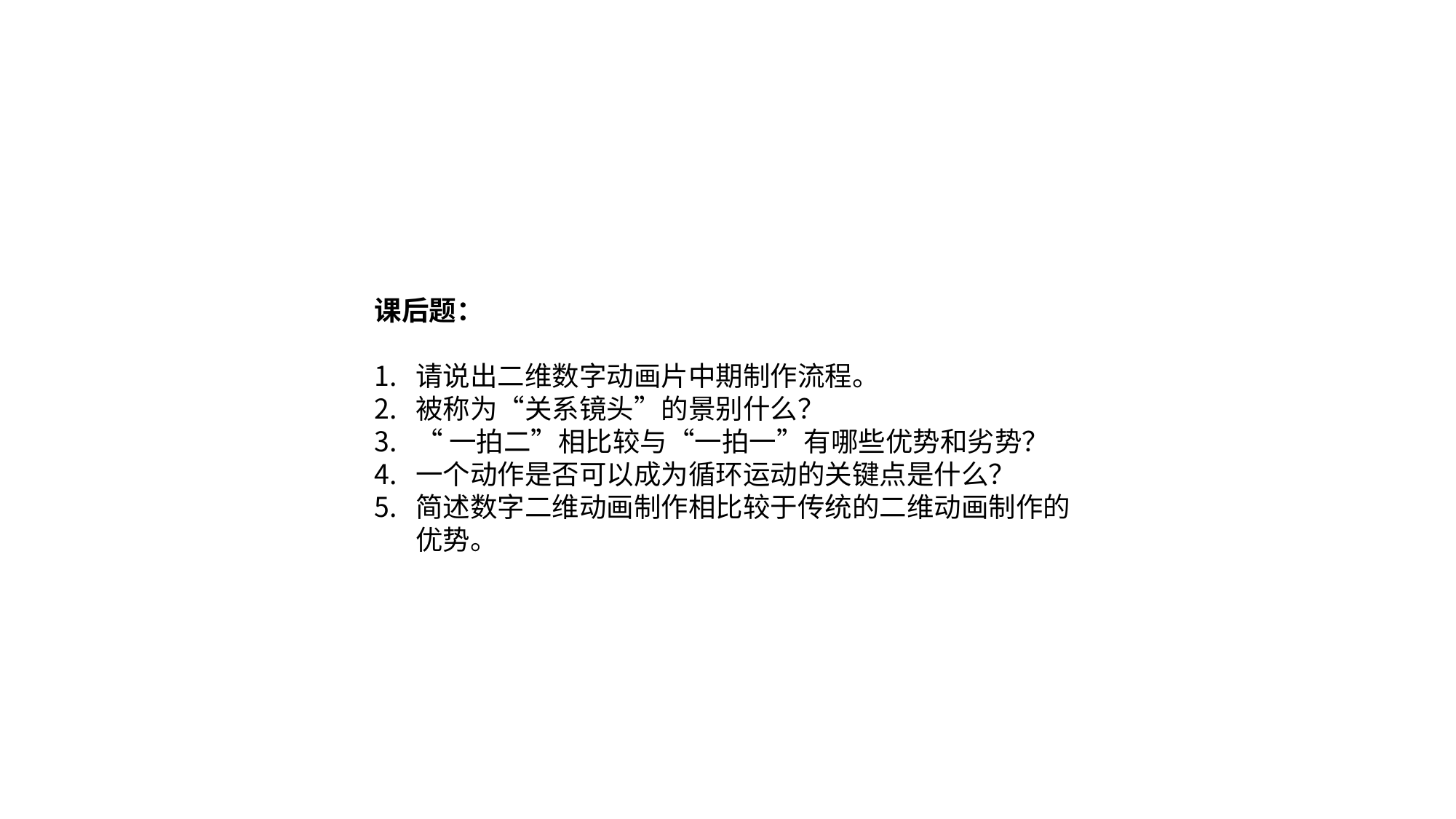

课后题：

请说出二维数字动画片中期制作流程。
被称为“关系镜头”的景别什么？
“一拍二”相比较与“一拍一”有哪些优势和劣势？
一个动作是否可以成为循环运动的关键点是什么？
简述数字二维动画制作相比较于传统的二维动画制作的优势。